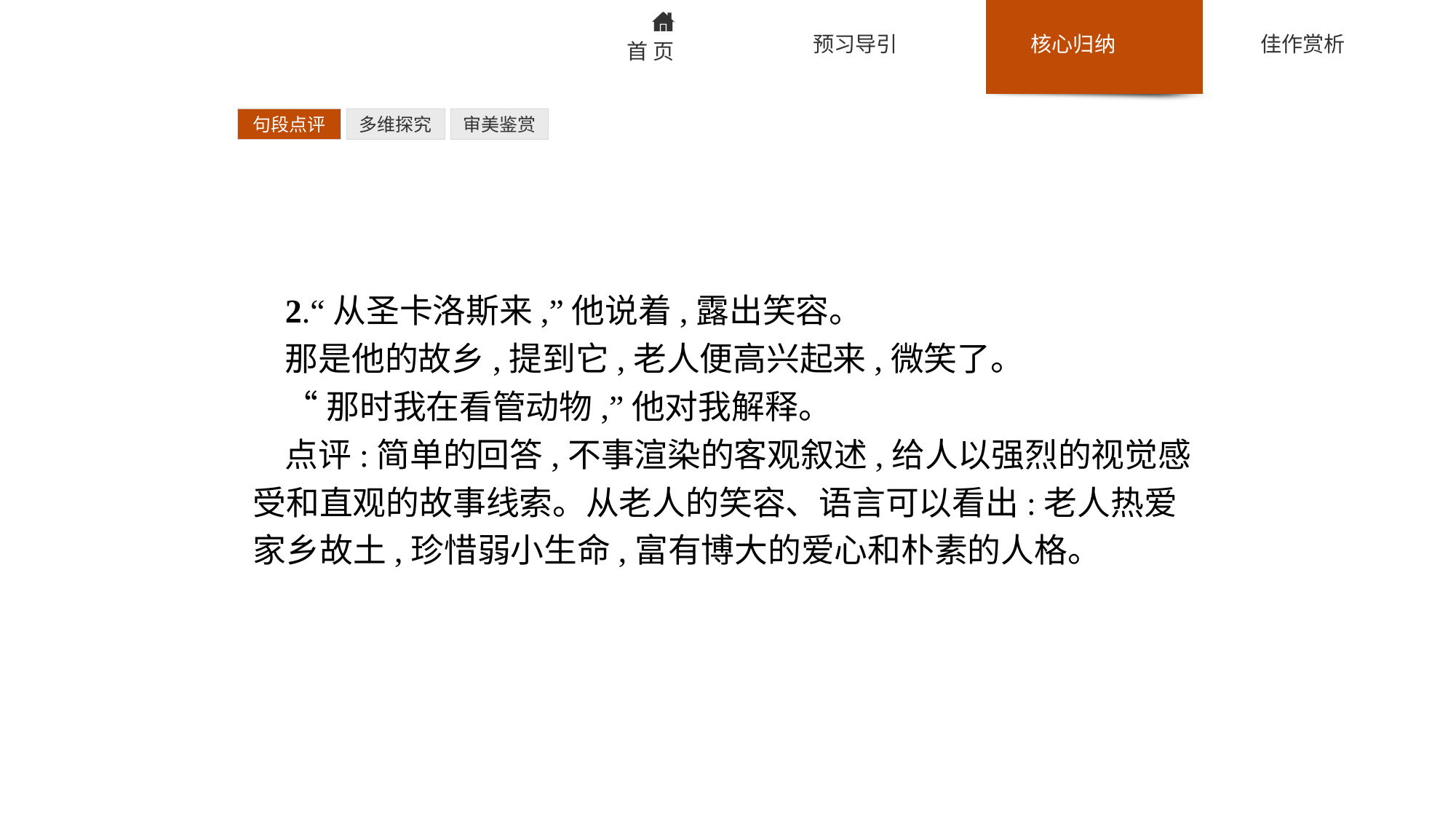

句段点评
多维探究
审美鉴赏
2.“从圣卡洛斯来,”他说着,露出笑容。
那是他的故乡,提到它,老人便高兴起来,微笑了。
“那时我在看管动物,”他对我解释。
点评:简单的回答,不事渲染的客观叙述,给人以强烈的视觉感受和直观的故事线索。从老人的笑容、语言可以看出:老人热爱家乡故土,珍惜弱小生命,富有博大的爱心和朴素的人格。